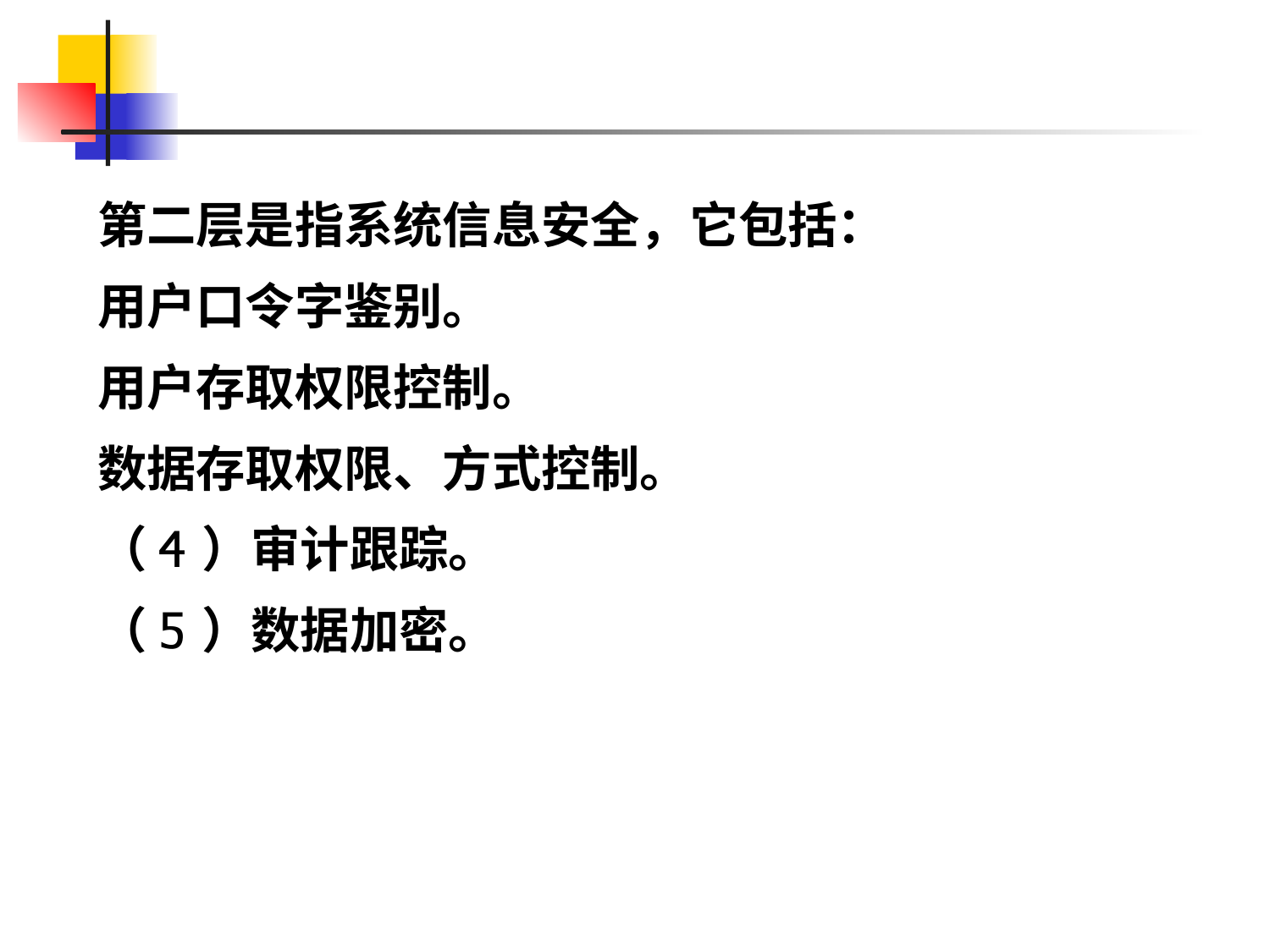

#
第二层是指系统信息安全，它包括：
用户口令字鉴别。
用户存取权限控制。
数据存取权限、方式控制。
（4）审计跟踪。
（5）数据加密。

77